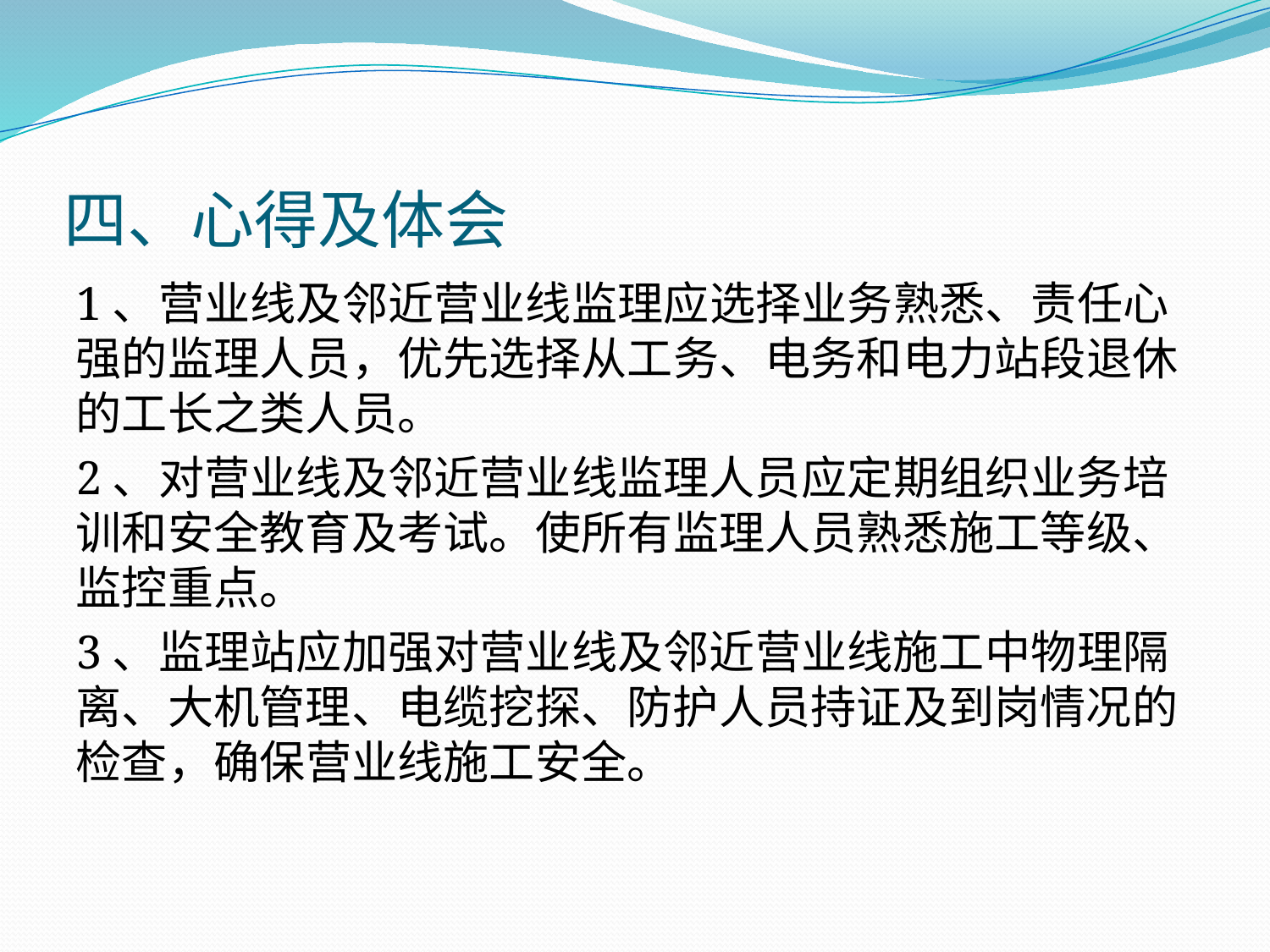

# 四、心得及体会
1、营业线及邻近营业线监理应选择业务熟悉、责任心强的监理人员，优先选择从工务、电务和电力站段退休的工长之类人员。
2、对营业线及邻近营业线监理人员应定期组织业务培训和安全教育及考试。使所有监理人员熟悉施工等级、监控重点。
3、监理站应加强对营业线及邻近营业线施工中物理隔离、大机管理、电缆挖探、防护人员持证及到岗情况的检查，确保营业线施工安全。